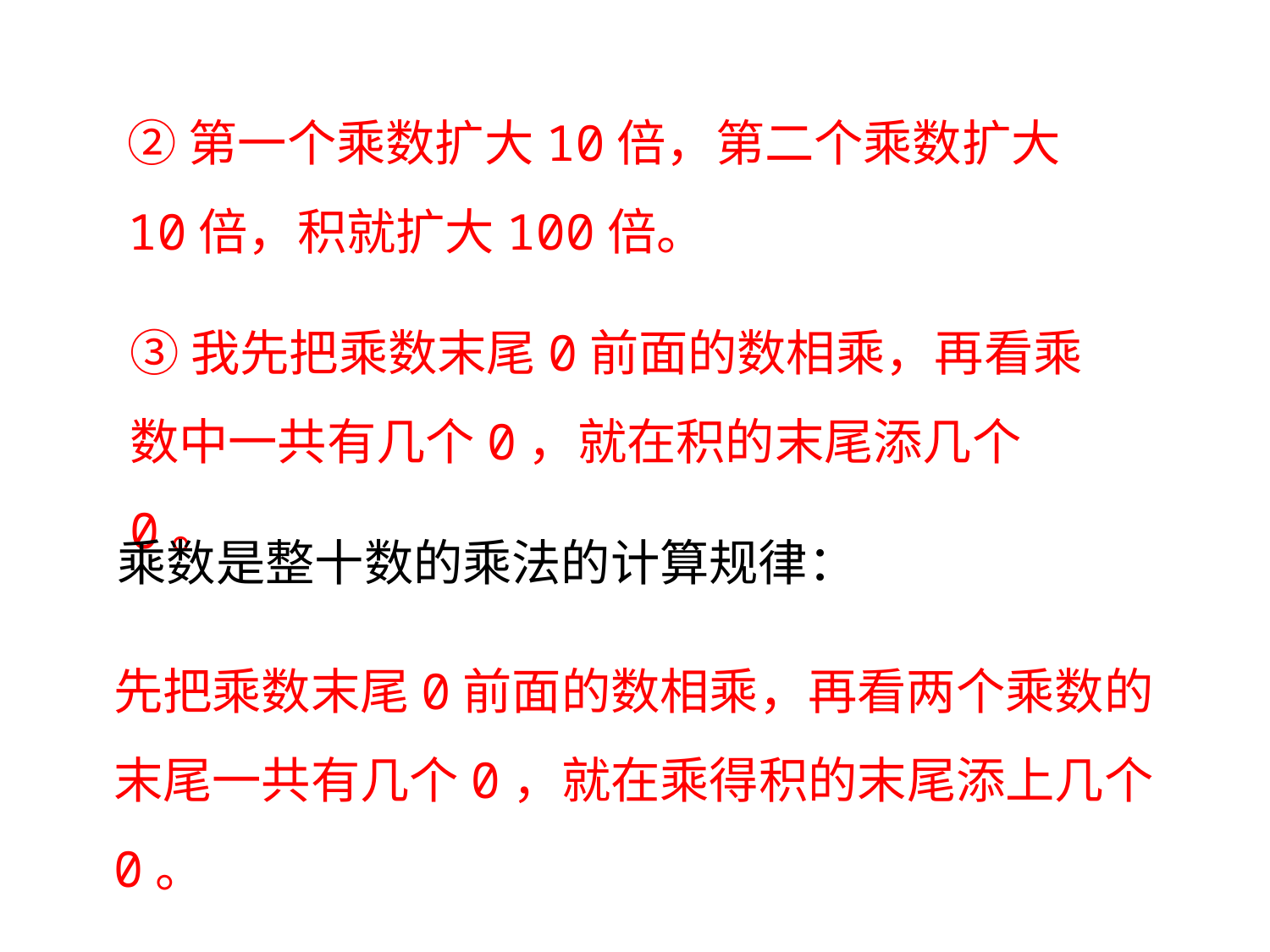

②第一个乘数扩大10倍，第二个乘数扩大10倍，积就扩大100倍。
③我先把乘数末尾0前面的数相乘，再看乘数中一共有几个0，就在积的末尾添几个0。
乘数是整十数的乘法的计算规律：
先把乘数末尾0前面的数相乘，再看两个乘数的末尾一共有几个0，就在乘得积的末尾添上几个0。